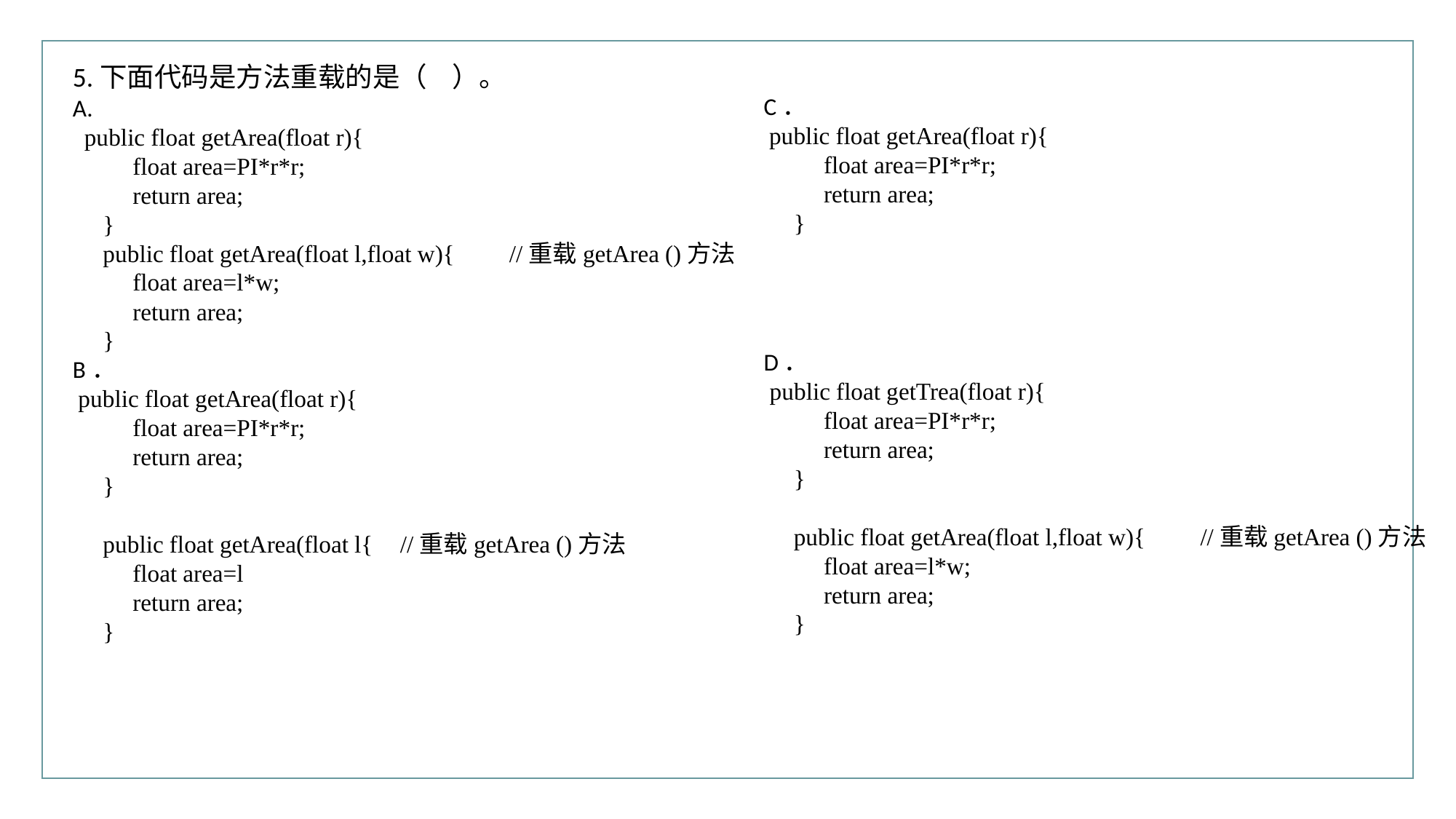

行业PPT模板http://www.XX.com/hangye/

5.下面代码是方法重载的是（    ）。
A.
  public float getArea(float r){
          float area=PI*r*r;
          return area;
     }
     public float getArea(float l,float w){	//重载getArea ()方法
          float area=l*w;
          return area;
     }
B．
 public float getArea(float r){
          float area=PI*r*r;
          return area;
     }

     public float getArea(float l{	//重载getArea ()方法
          float area=l
          return area;
     }

C．
 public float getArea(float r){
          float area=PI*r*r;
          return area;
     }
D．
 public float getTrea(float r){
          float area=PI*r*r;
          return area;
     }

     public float getArea(float l,float w){	//重载getArea ()方法
          float area=l*w;
          return area;
     }